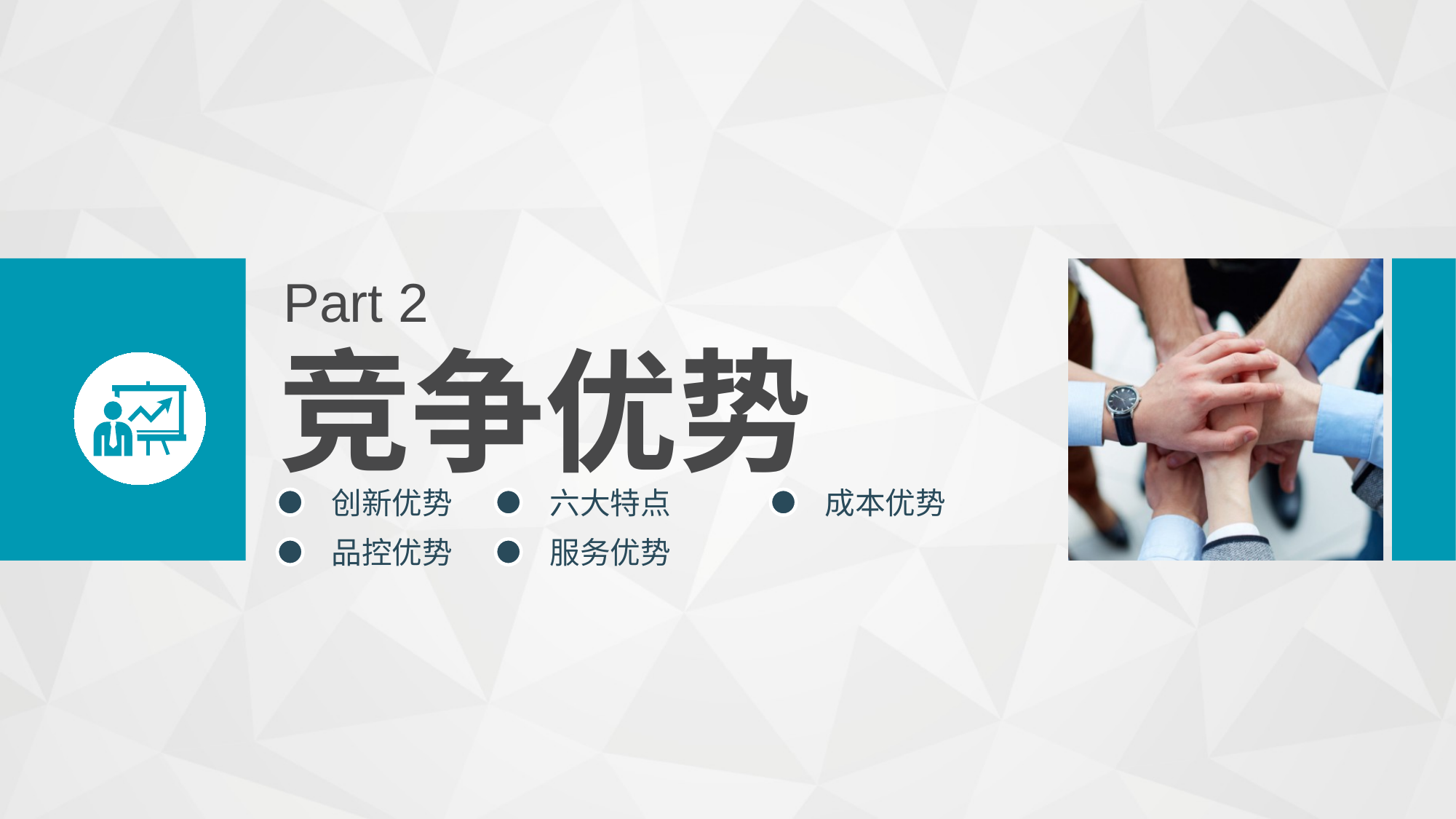

Part 2
竞争优势

创新优势
六大特点
成本优势

品控优势
服务优势